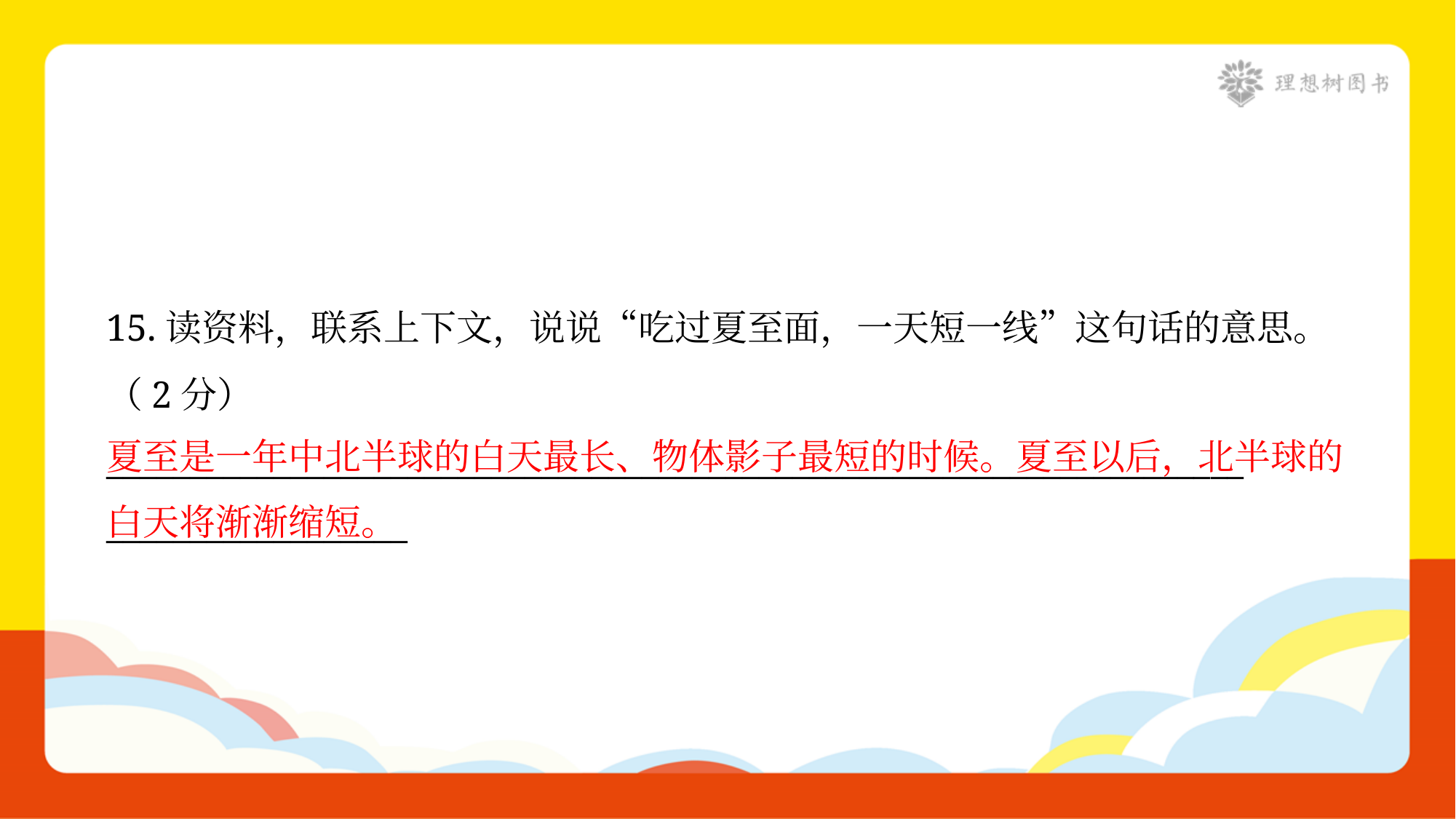

15.读资料，联系上下文，说说“吃过夏至面，一天短一线”这句话的意思。
（2分）
____________________________________________________________________
__________________
夏至是一年中北半球的白天最长、物体影子最短的时候。夏至以后，北半球的白天将渐渐缩短。